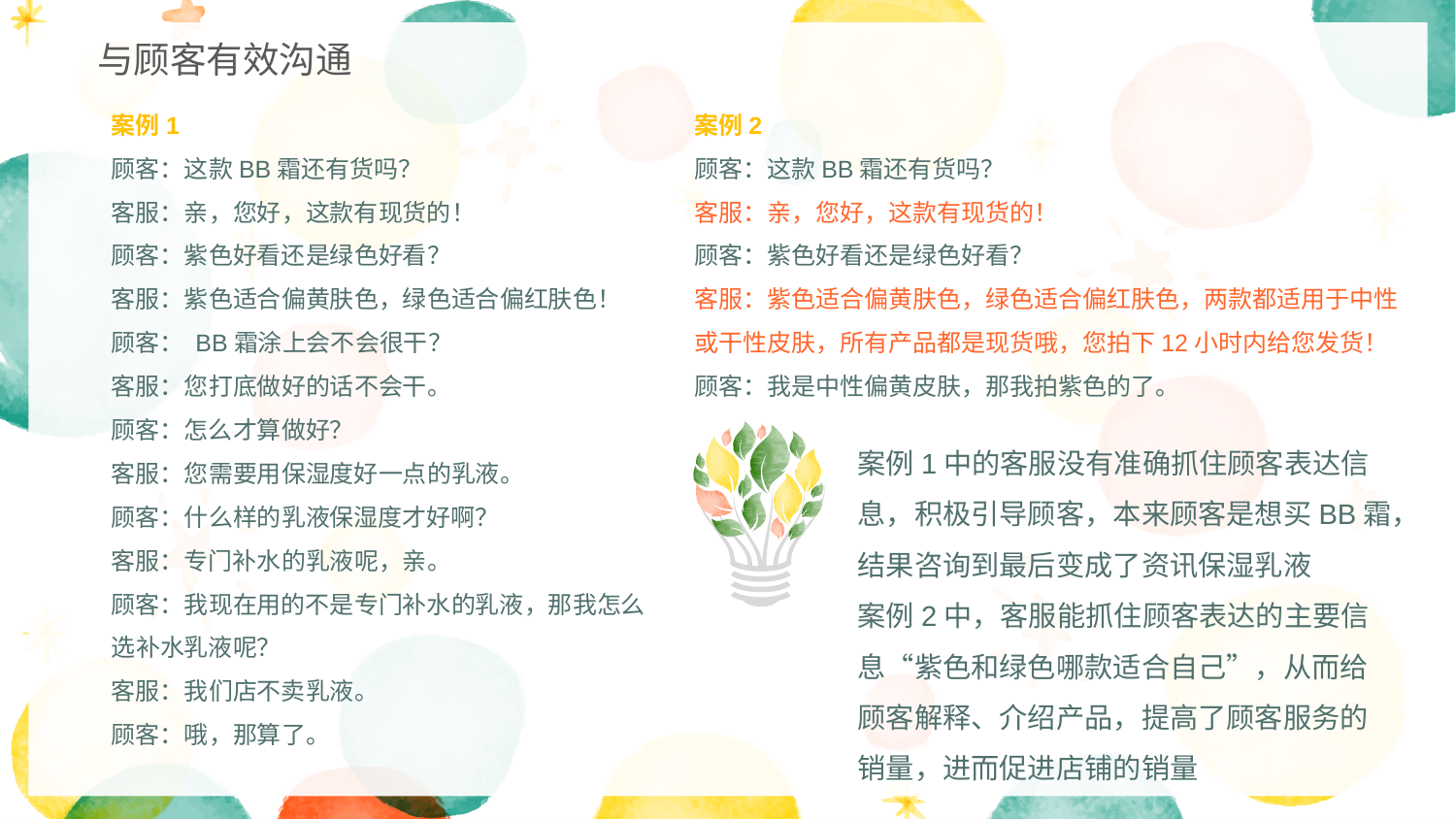

与顾客有效沟通
案例1
顾客：这款BB霜还有货吗？
客服：亲，您好，这款有现货的！
顾客：紫色好看还是绿色好看？
客服：紫色适合偏黄肤色，绿色适合偏红肤色！
顾客： BB霜涂上会不会很干？
客服：您打底做好的话不会干。
顾客：怎么才算做好？
客服：您需要用保湿度好一点的乳液。
顾客：什么样的乳液保湿度才好啊？
客服：专门补水的乳液呢，亲。
顾客：我现在用的不是专门补水的乳液，那我怎么选补水乳液呢？
客服：我们店不卖乳液。
顾客：哦，那算了。
案例2
顾客：这款BB霜还有货吗？
客服：亲，您好，这款有现货的！
顾客：紫色好看还是绿色好看？
客服：紫色适合偏黄肤色，绿色适合偏红肤色，两款都适用于中性或干性皮肤，所有产品都是现货哦，您拍下12小时内给您发货！
顾客：我是中性偏黄皮肤，那我拍紫色的了。

案例1中的客服没有准确抓住顾客表达信息，积极引导顾客，本来顾客是想买BB霜，结果咨询到最后变成了资讯保湿乳液
案例2中，客服能抓住顾客表达的主要信息“紫色和绿色哪款适合自己”，从而给顾客解释、介绍产品，提高了顾客服务的销量，进而促进店铺的销量